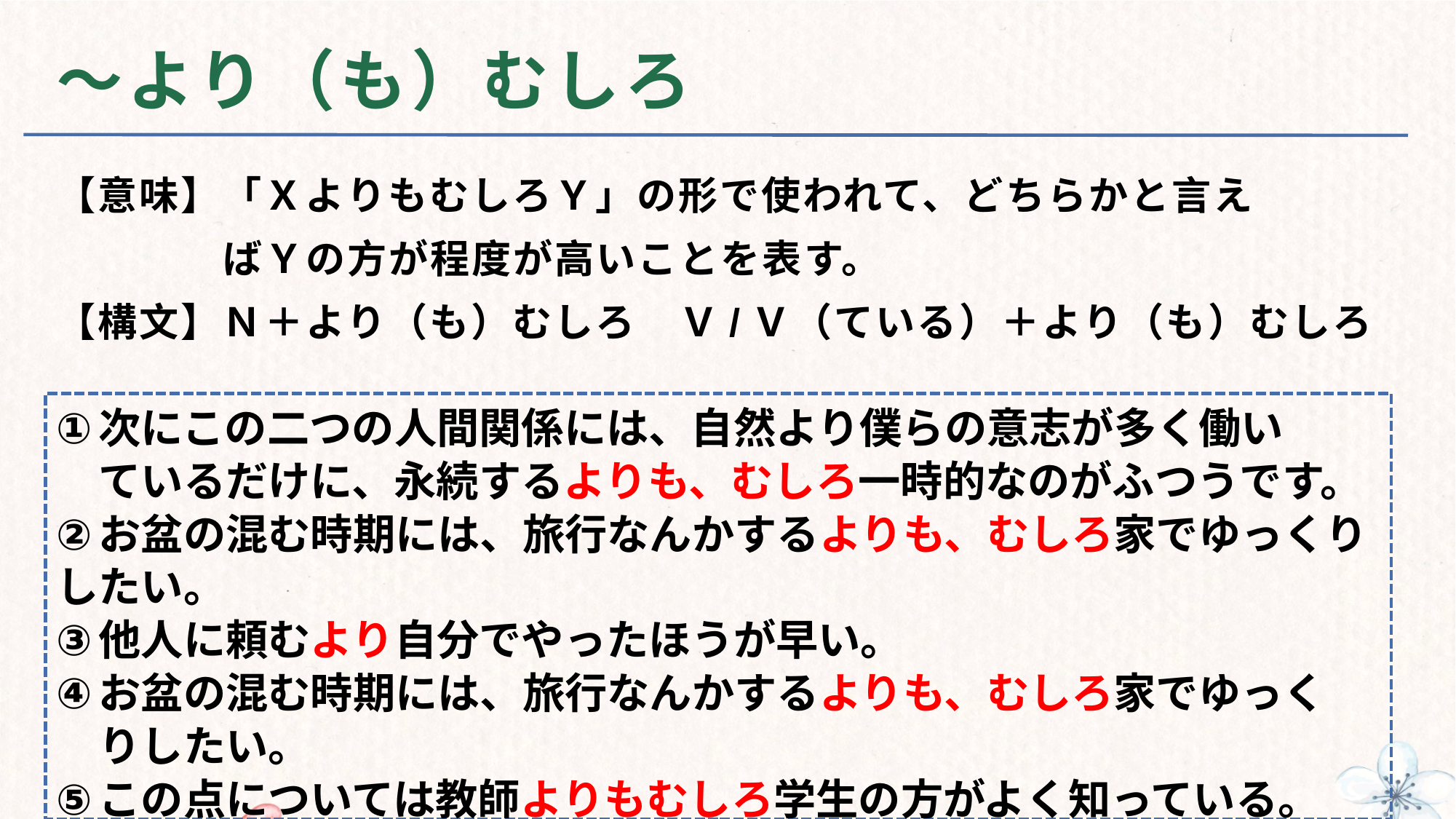

# ～より（も）むしろ
【意味】「ＸよりもむしろＹ」の形で使われて、どちらかと言え
　　　　ばＹの方が程度が高いことを表す。
【構文】Ｎ＋より（も）むしろ　Ｖ/Ｖ（ている）＋より（も）むしろ
次にこの二つの人間関係には、自然より僕らの意志が多く働い
　ているだけに、永続するよりも、むしろ一時的なのがふつうです。
お盆の混む時期には、旅行なんかするよりも、むしろ家でゆっくりしたい。
他人に頼むより自分でやったほうが早い。
お盆の混む時期には、旅行なんかするよりも、むしろ家でゆっく
　りしたい。
この点については教師よりもむしろ学生の方がよく知っている。